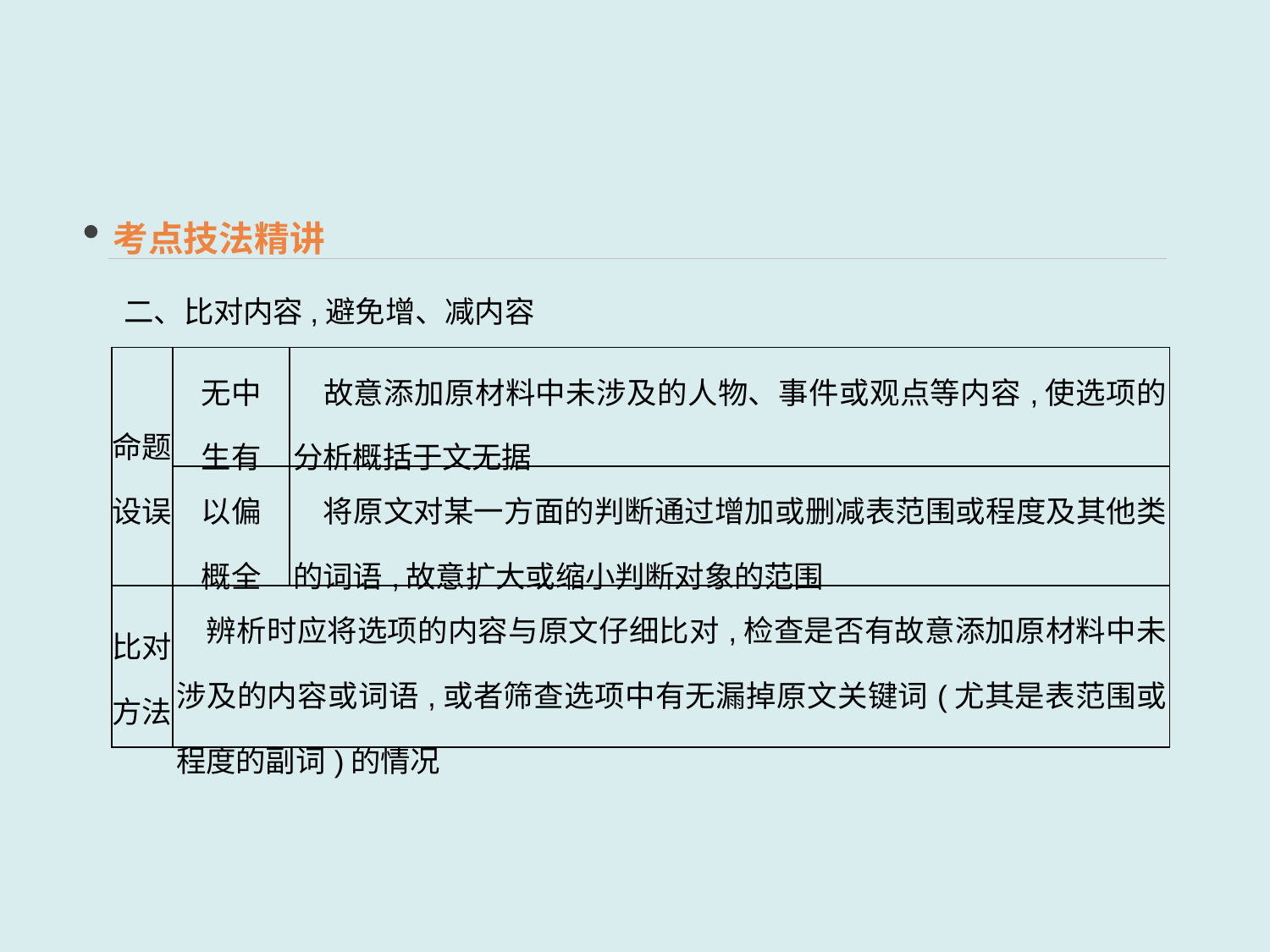

考点技法精讲

二、比对内容,避免增、减内容

| 命题 设误 | 无中 生有 | 故意添加原材料中未涉及的人物、事件或观点等内容,使选项的分析概括于文无据 |
| --- | --- | --- |
|  | 以偏 概全 | 将原文对某一方面的判断通过增加或删减表范围或程度及其他类的词语,故意扩大或缩小判断对象的范围 |
| 比对 方法 | 辨析时应将选项的内容与原文仔细比对,检查是否有故意添加原材料中未涉及的内容或词语,或者筛查选项中有无漏掉原文关键词(尤其是表范围或程度的副词)的情况 |  |